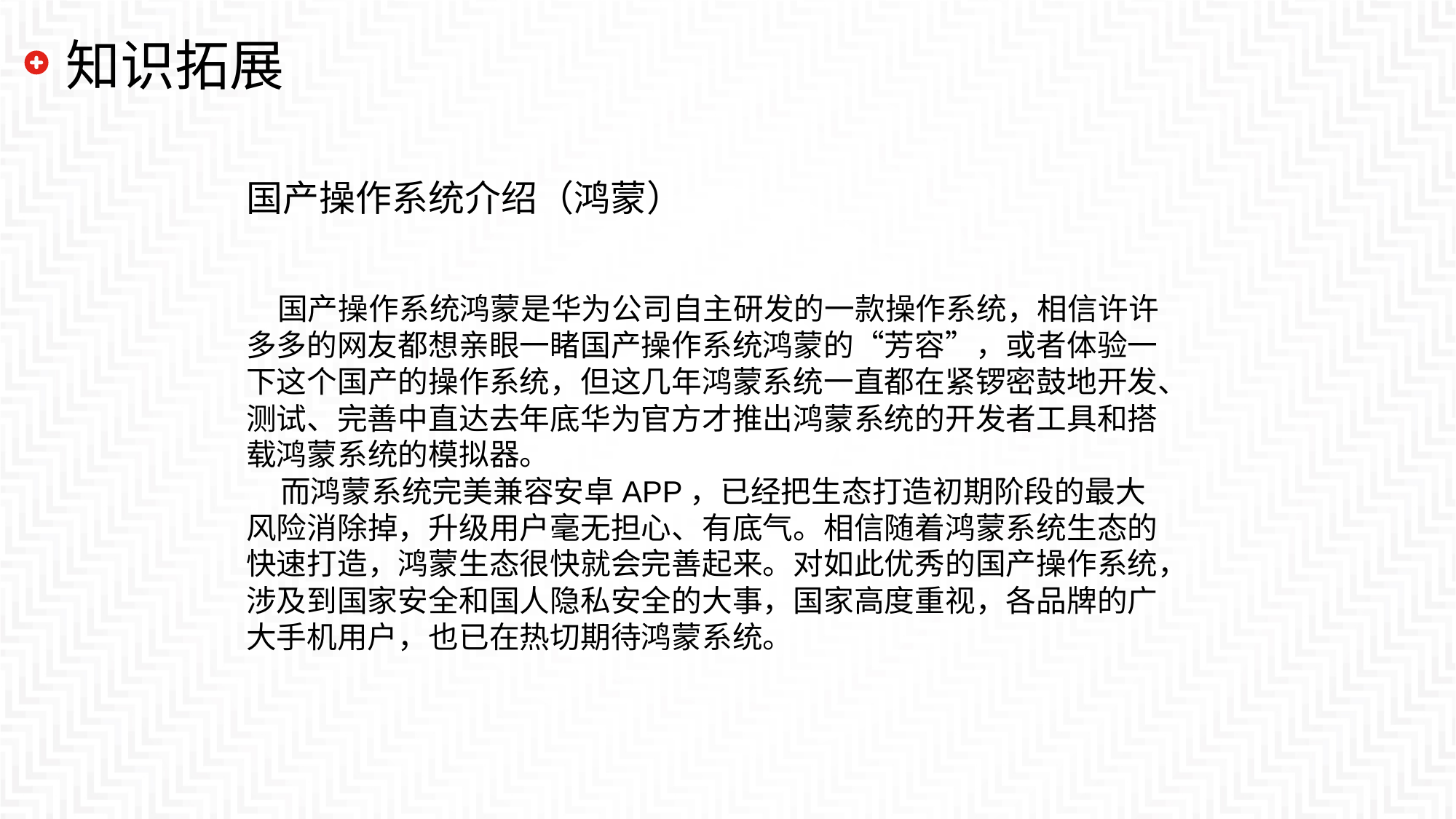

# 知识拓展
国产操作系统介绍（鸿蒙）
    国产操作系统鸿蒙是华为公司自主研发的一款操作系统，相信许许多多的网友都想亲眼一睹国产操作系统鸿蒙的“芳容”，或者体验一下这个国产的操作系统，但这几年鸿蒙系统一直都在紧锣密鼓地开发、测试、完善中直达去年底华为官方才推出鸿蒙系统的开发者工具和搭载鸿蒙系统的模拟器。
    而鸿蒙系统完美兼容安卓APP，已经把生态打造初期阶段的最大风险消除掉，升级用户毫无担心、有底气。相信随着鸿蒙系统生态的快速打造，鸿蒙生态很快就会完善起来。对如此优秀的国产操作系统，涉及到国家安全和国人隐私安全的大事，国家高度重视，各品牌的广大手机用户，也已在热切期待鸿蒙系统。